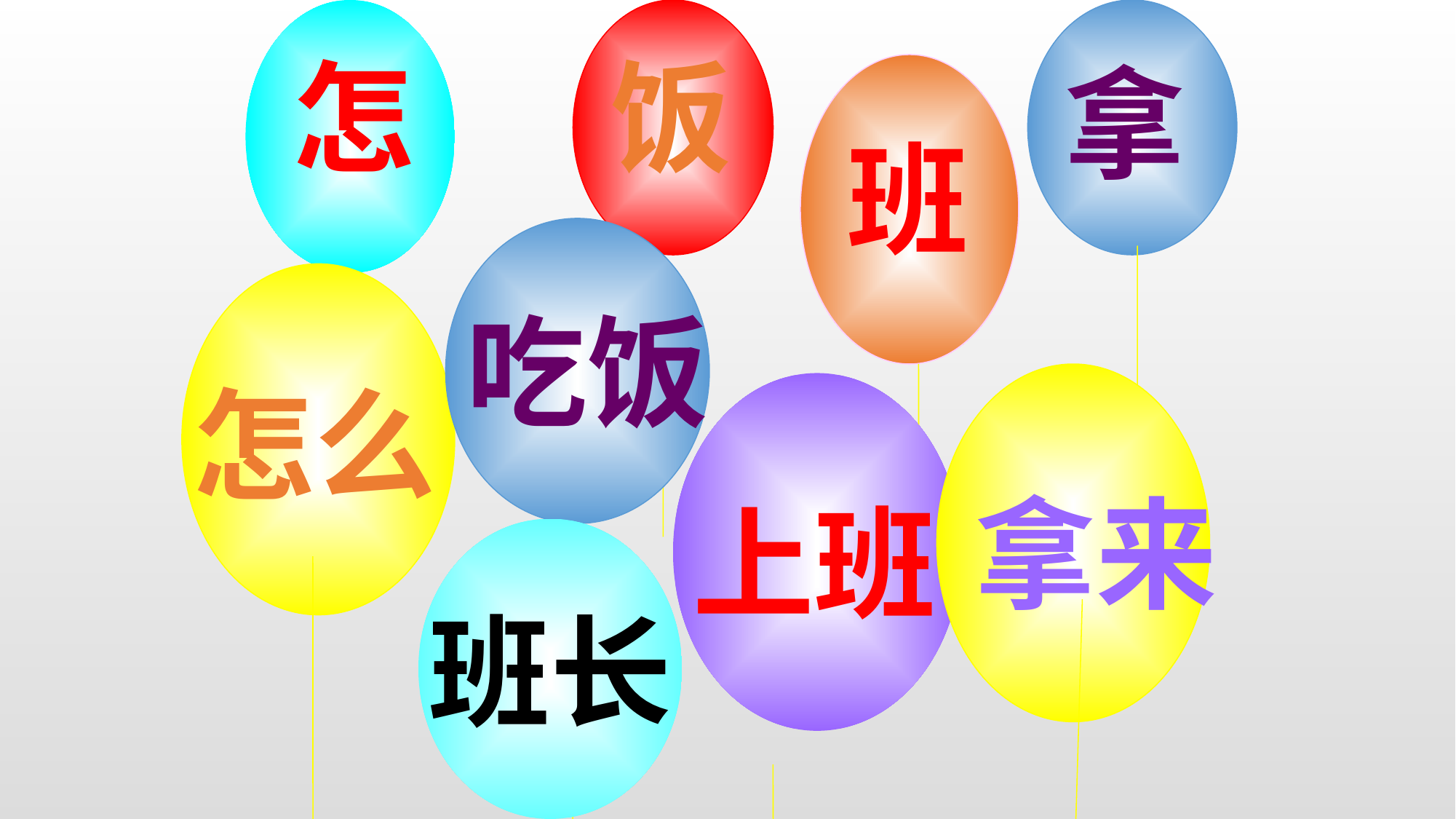

怎

饭

拿

班

吃饭

怎么

拿来

上班
班长